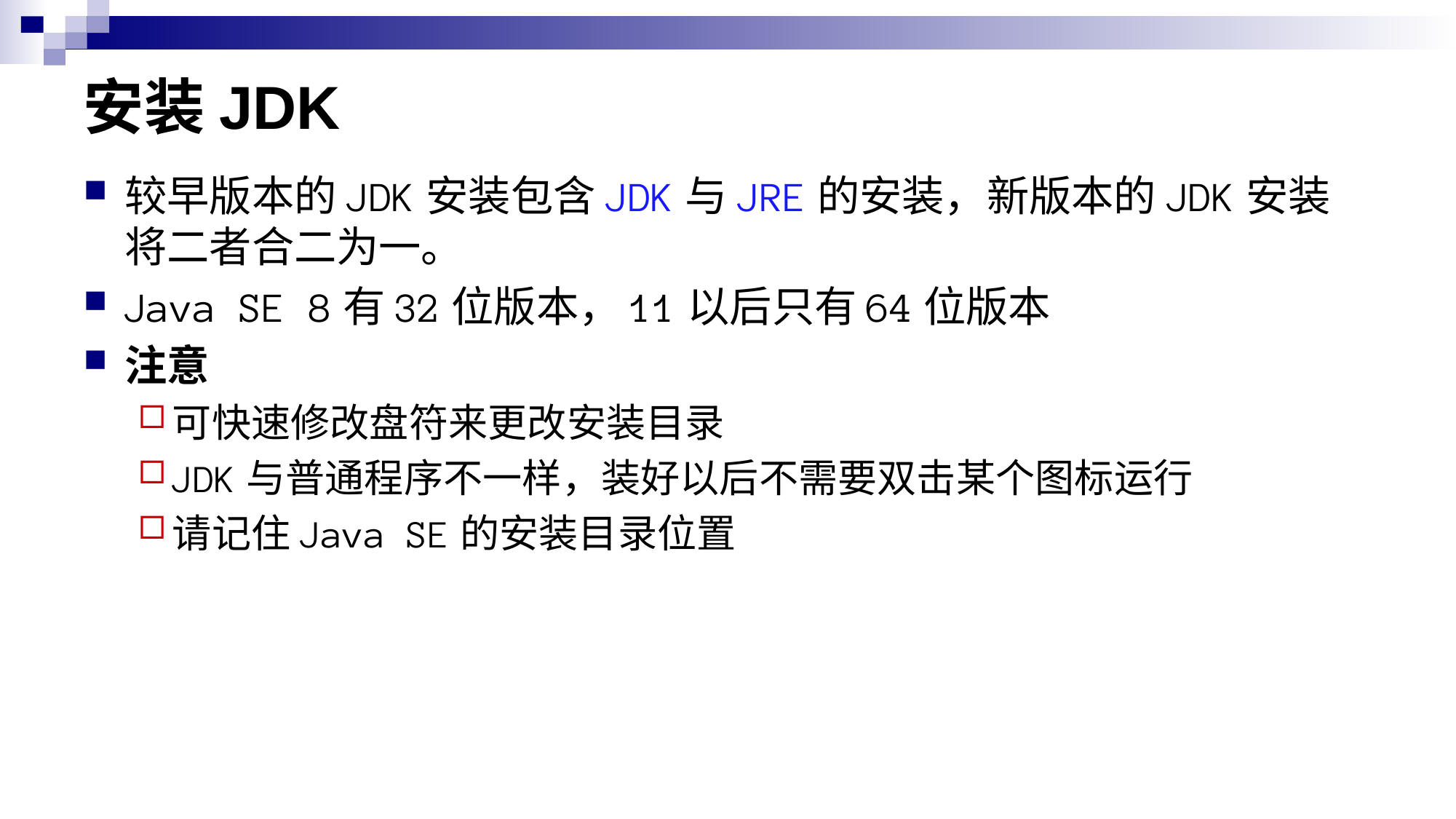

# 安装JDK
较早版本的JDK安装包含JDK与JRE的安装，新版本的JDK安装将二者合二为一。
Java SE 8有32位版本，11以后只有64位版本
注意
可快速修改盘符来更改安装目录
JDK与普通程序不一样，装好以后不需要双击某个图标运行
请记住Java SE的安装目录位置